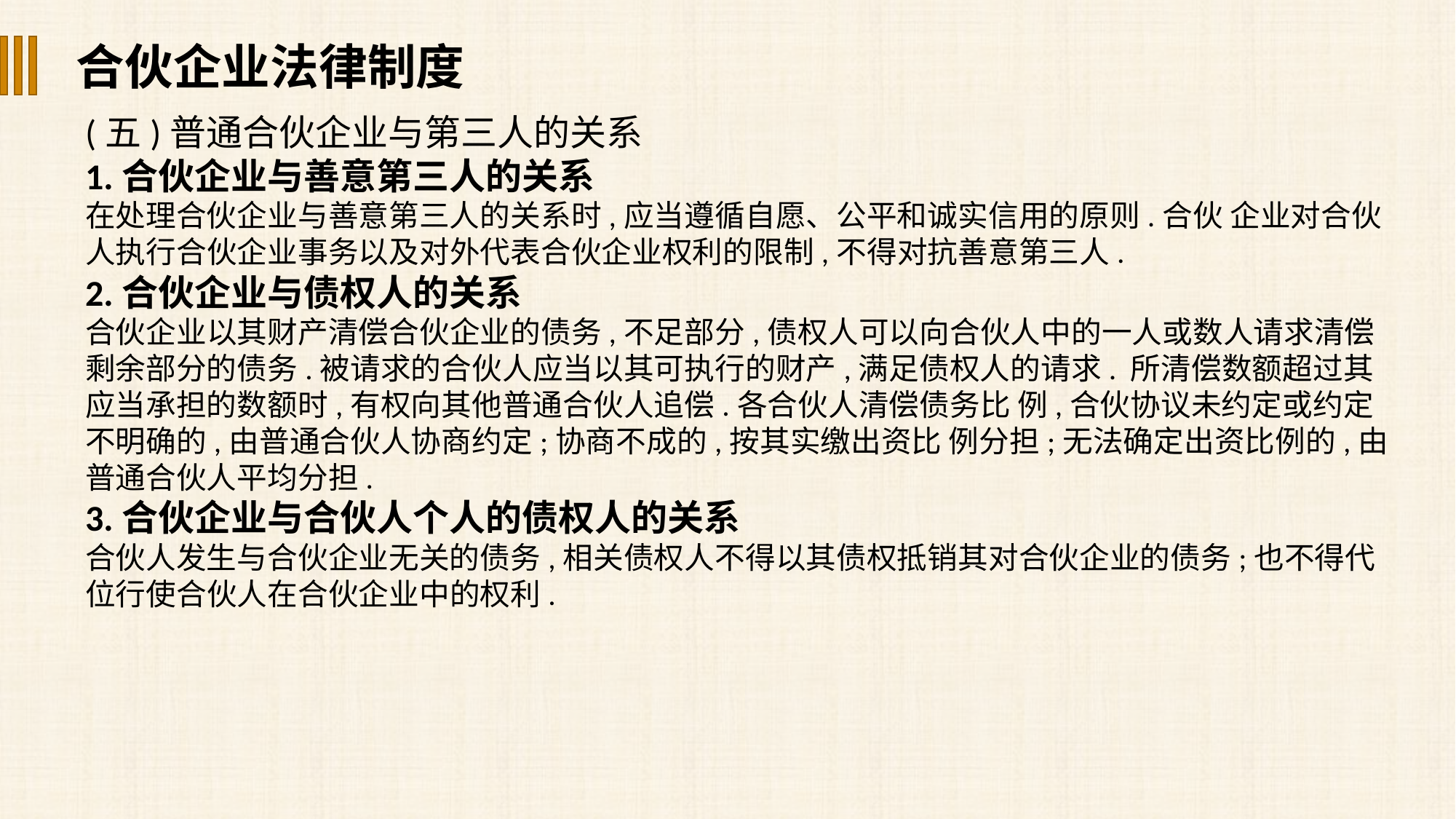

合伙企业法律制度

(五)普通合伙企业与第三人的关系
1.合伙企业与善意第三人的关系
在处理合伙企业与善意第三人的关系时,应当遵循自愿、公平和诚实信用的原则.合伙 企业对合伙人执行合伙企业事务以及对外代表合伙企业权利的限制,不得对抗善意第三人.
2.合伙企业与债权人的关系
合伙企业以其财产清偿合伙企业的债务,不足部分,债权人可以向合伙人中的一人或数人请求清偿剩余部分的债务.被请求的合伙人应当以其可执行的财产,满足债权人的请求. 所清偿数额超过其应当承担的数额时,有权向其他普通合伙人追偿.各合伙人清偿债务比 例,合伙协议未约定或约定不明确的,由普通合伙人协商约定;协商不成的,按其实缴出资比 例分担;无法确定出资比例的,由普通合伙人平均分担.
3.合伙企业与合伙人个人的债权人的关系
合伙人发生与合伙企业无关的债务,相关债权人不得以其债权抵销其对合伙企业的债务;也不得代位行使合伙人在合伙企业中的权利.